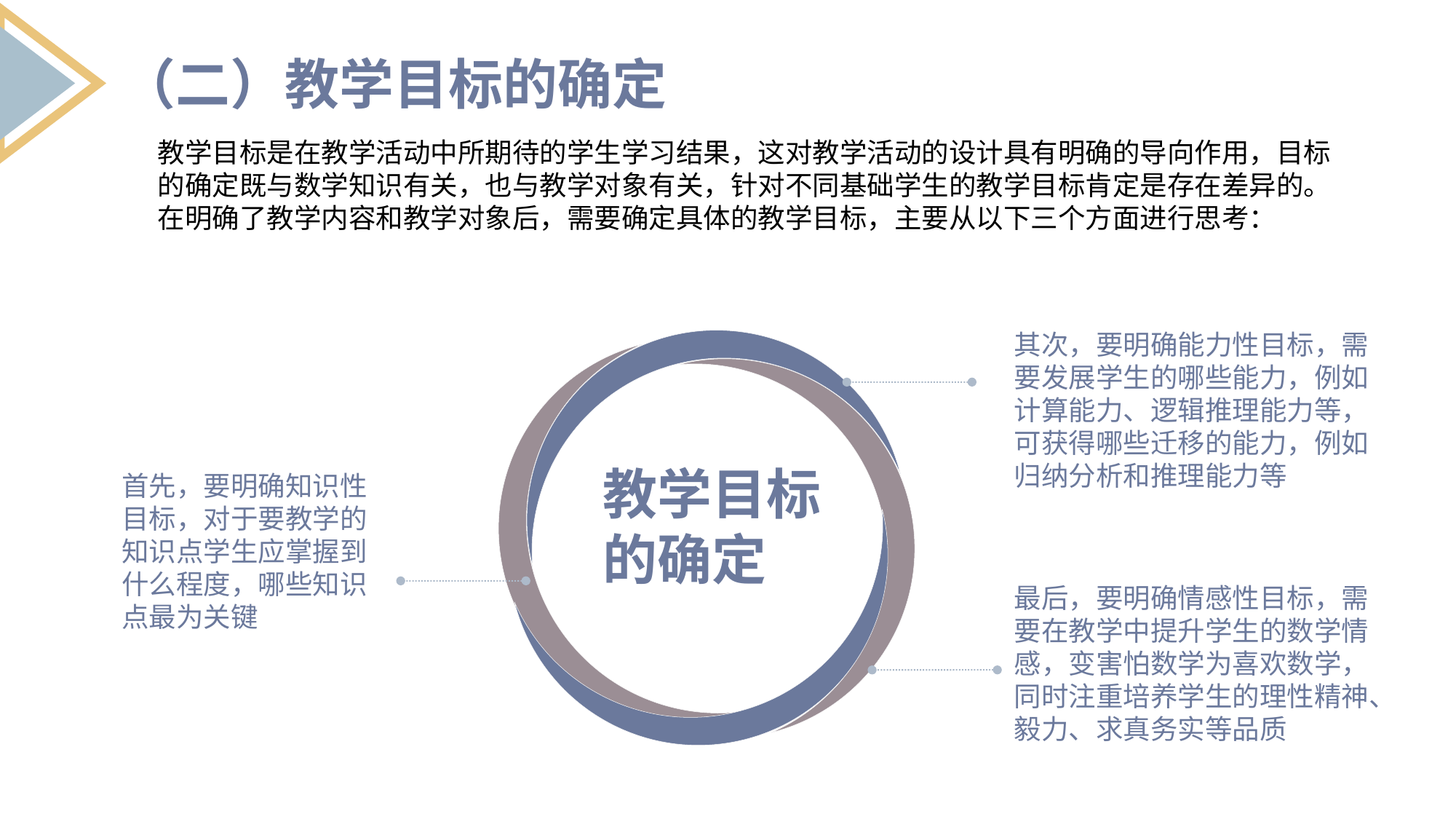

（二）教学目标的确定

教学目标是在教学活动中所期待的学生学习结果，这对教学活动的设计具有明确的导向作用，目标的确定既与数学知识有关，也与教学对象有关，针对不同基础学生的教学目标肯定是存在差异的。在明确了教学内容和教学对象后，需要确定具体的教学目标，主要从以下三个方面进行思考：
其次，要明确能力性目标，需要发展学生的哪些能力，例如计算能力、逻辑推理能力等，可获得哪些迁移的能力，例如归纳分析和推理能力等

教学目标的确定
首先，要明确知识性目标，对于要教学的知识点学生应掌握到什么程度，哪些知识点最为关键
最后，要明确情感性目标，需要在教学中提升学生的数学情感，变害怕数学为喜欢数学，同时注重培养学生的理性精神、毅力、求真务实等品质